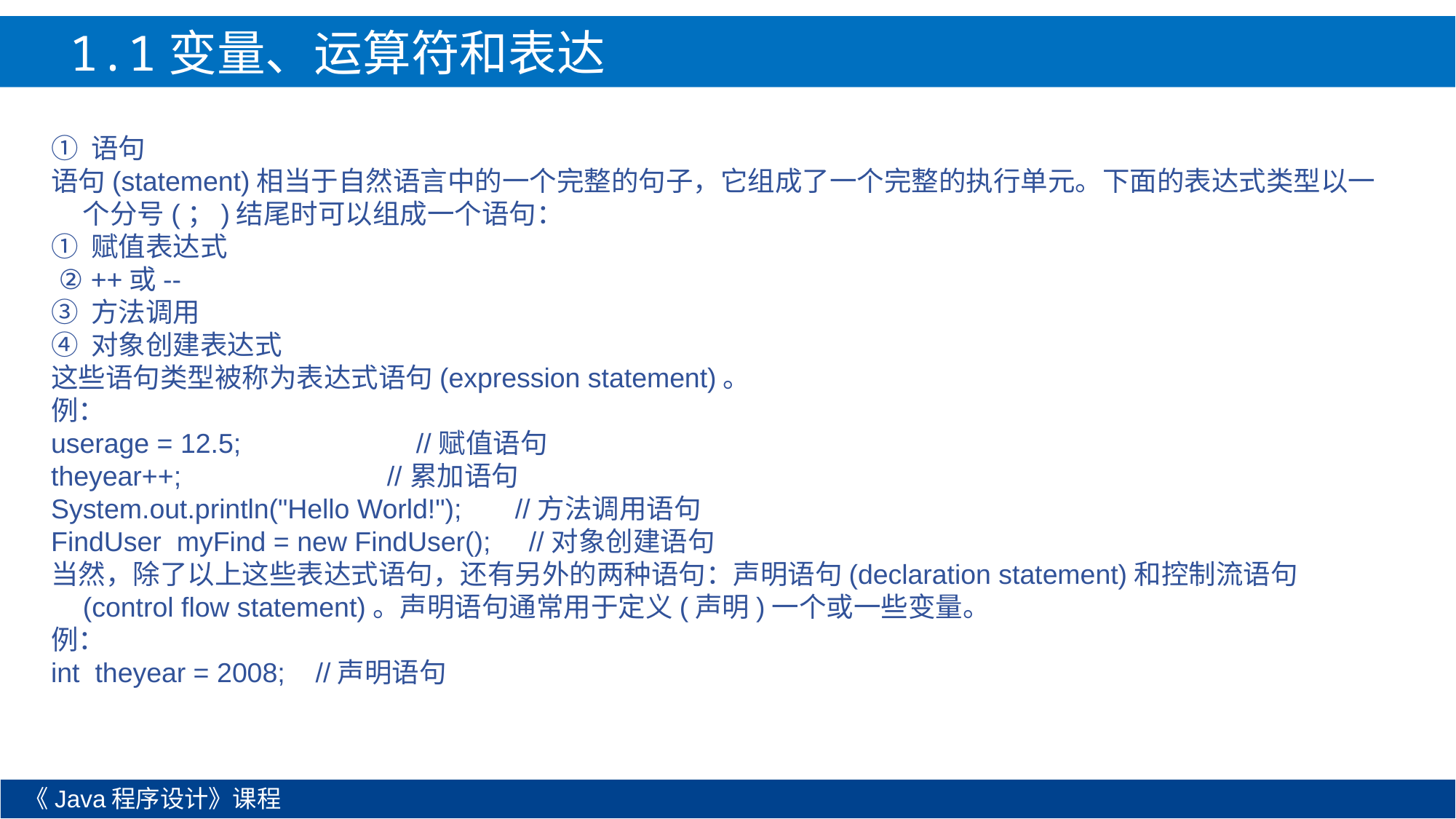

1.1变量、运算符和表达式
① 语句
语句(statement)相当于自然语言中的一个完整的句子，它组成了一个完整的执行单元。下面的表达式类型以一个分号(；)结尾时可以组成一个语句：
① 赋值表达式
 ② ++或--
③ 方法调用
④ 对象创建表达式
这些语句类型被称为表达式语句(expression statement)。
例：
userage = 12.5;                       //赋值语句
theyear++;                           //累加语句
System.out.println("Hello World!");       //方法调用语句
FindUser  myFind = new FindUser();     //对象创建语句
当然，除了以上这些表达式语句，还有另外的两种语句：声明语句(declaration statement)和控制流语句(control flow statement)。声明语句通常用于定义(声明)一个或一些变量。
例：
int  theyear = 2008;    //声明语句
《Java程序设计》课程